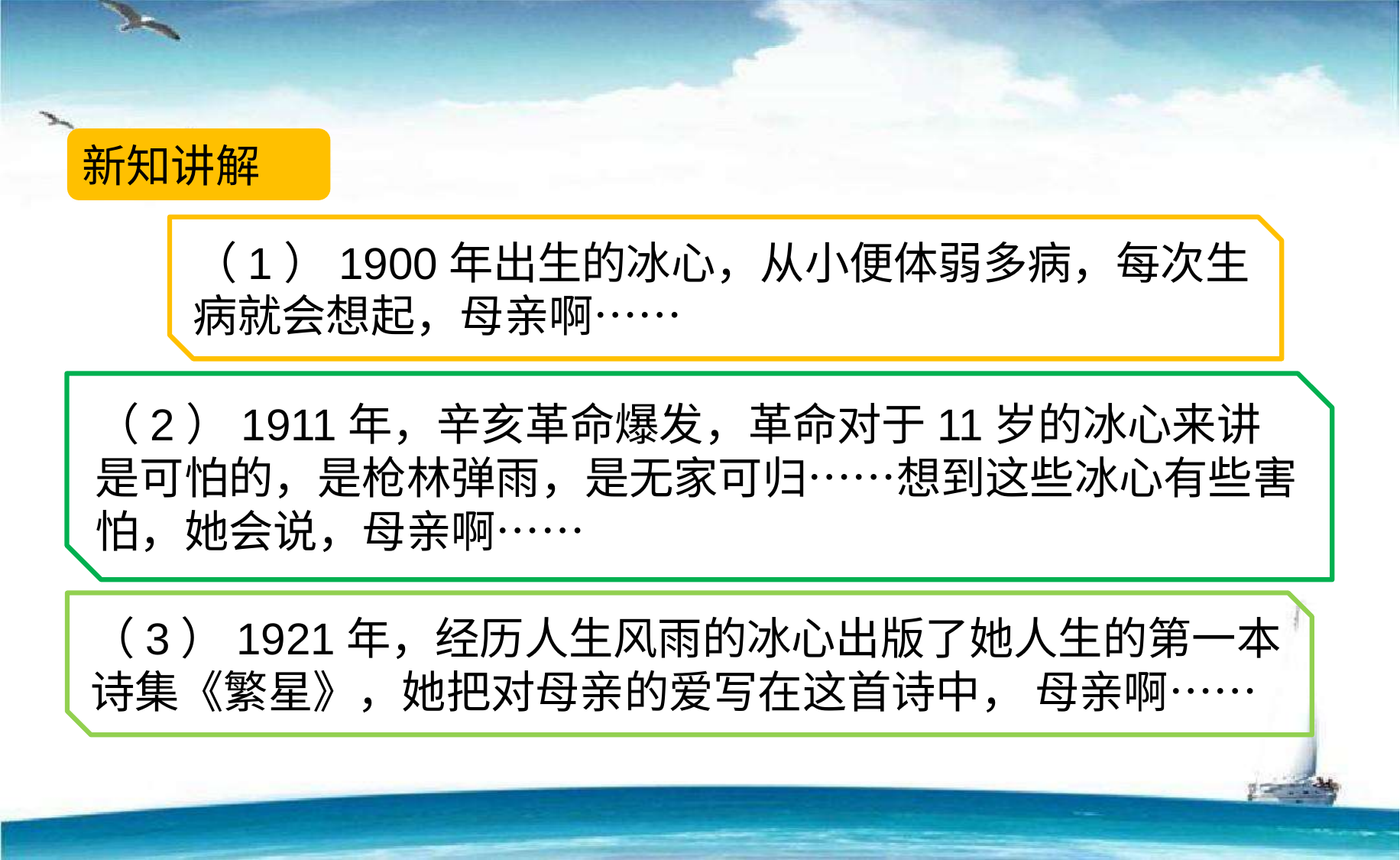

新知讲解
（1）1900年出生的冰心，从小便体弱多病，每次生病就会想起，母亲啊……
（2）1911年，辛亥革命爆发，革命对于11岁的冰心来讲是可怕的，是枪林弹雨，是无家可归……想到这些冰心有些害怕，她会说，母亲啊……
（3）1921年，经历人生风雨的冰心出版了她人生的第一本诗集《繁星》，她把对母亲的爱写在这首诗中， 母亲啊……